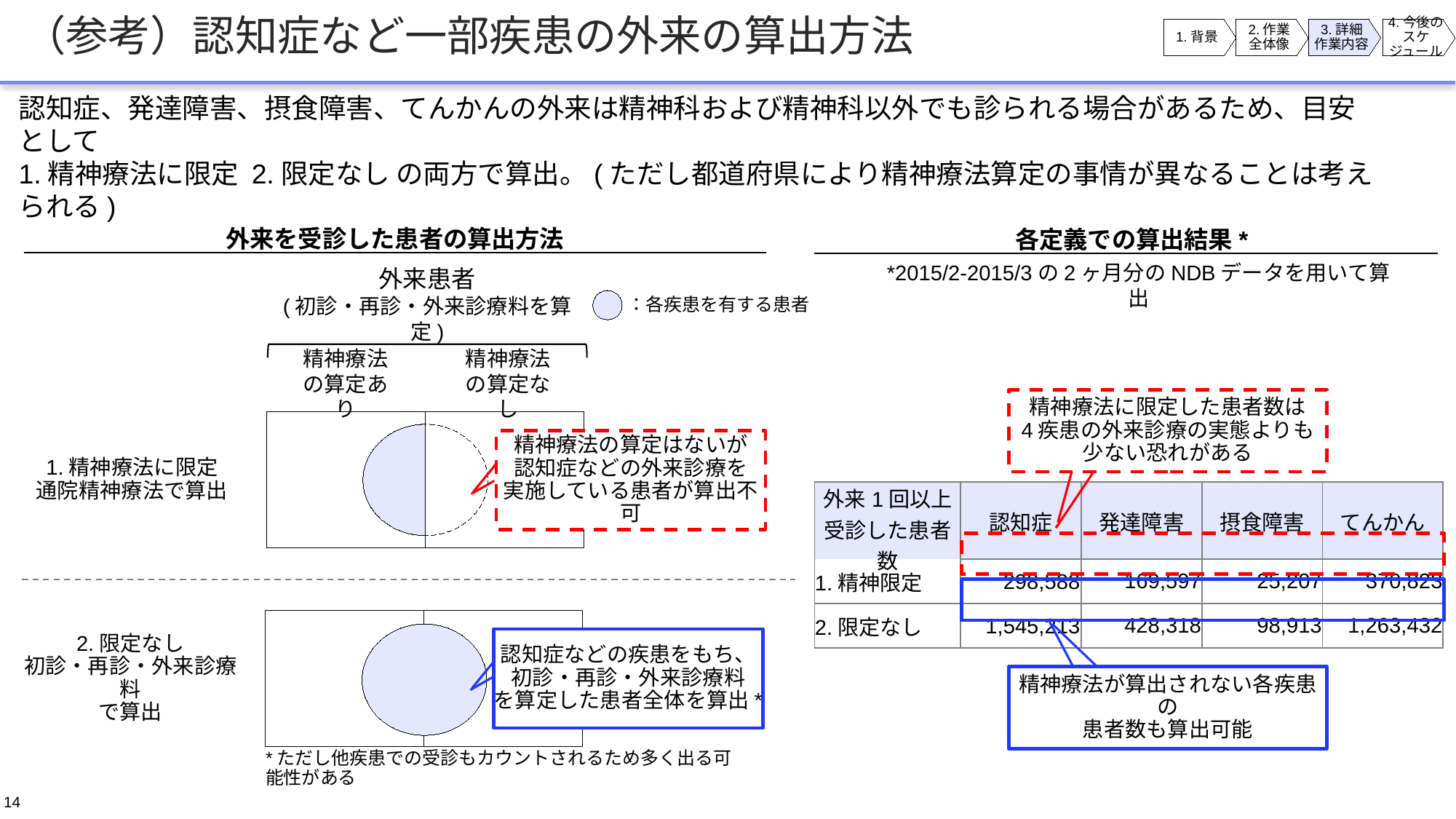

# （参考）認知症など一部疾患の外来の算出方法
1.背景
2.作業
全体像
3.詳細
作業内容
4.今後の
スケジュール
認知症、発達障害、摂食障害、てんかんの外来は精神科および精神科以外でも診られる場合があるため、目安として
1.精神療法に限定 2.限定なし の両方で算出。(ただし都道府県により精神療法算定の事情が異なることは考えられる)

外来を受診した患者の算出方法
 各定義での算出結果*
*2015/2-2015/3の2ヶ月分のNDBデータを用いて算出
外来患者
(初診・再診・外来診療料を算定)
：各疾患を有する患者

精神療法の算定なし
精神療法の算定あり
精神療法に限定した患者数は
4疾患の外来診療の実態よりも
少ない恐れがある
| 外来1回以上 受診した患者数 | 認知症 | 発達障害 | 摂食障害 | てんかん |
| --- | --- | --- | --- | --- |
| 1.精神限定 | 298,588 | 169,597 | 25,207 | 370,823 |
| 2.限定なし | 1,545,213 | 428,318 | 98,913 | 1,263,432 |

精神療法が算出されない各疾患の
患者数も算出可能
1.精神療法に限定
通院精神療法で算出

精神療法の算定はないが
認知症などの外来診療を
実施している患者が算出不可
2.限定なし
初診・再診・外来診療料
で算出

認知症などの疾患をもち、
初診・再診・外来診療料
を算定した患者全体を算出*
*ただし他疾患での受診もカウントされるため多く出る可能性がある